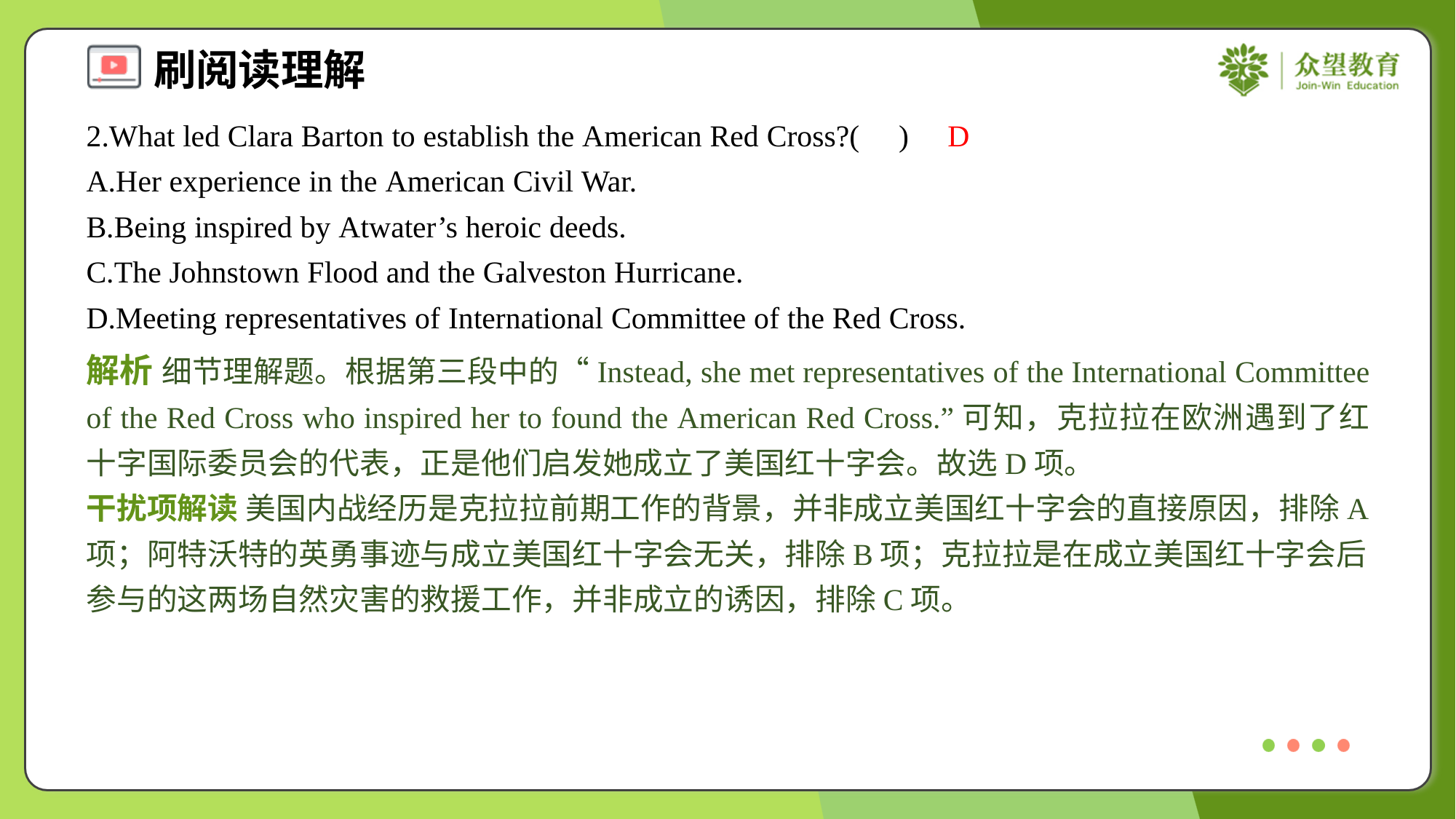

2.What led Clara Barton to establish the American Red Cross?(     )
D
A.Her experience in the American Civil War.
B.Being inspired by Atwater’s heroic deeds.
C.The Johnstown Flood and the Galveston Hurricane.
D.Meeting representatives of International Committee of the Red Cross.
解析 细节理解题。根据第三段中的“Instead, she met representatives of the International Committee of the Red Cross who inspired her to found the American Red Cross.”可知，克拉拉在欧洲遇到了红十字国际委员会的代表，正是他们启发她成立了美国红十字会。故选D项。
干扰项解读 美国内战经历是克拉拉前期工作的背景，并非成立美国红十字会的直接原因，排除A项；阿特沃特的英勇事迹与成立美国红十字会无关，排除B项；克拉拉是在成立美国红十字会后参与的这两场自然灾害的救援工作，并非成立的诱因，排除C项。